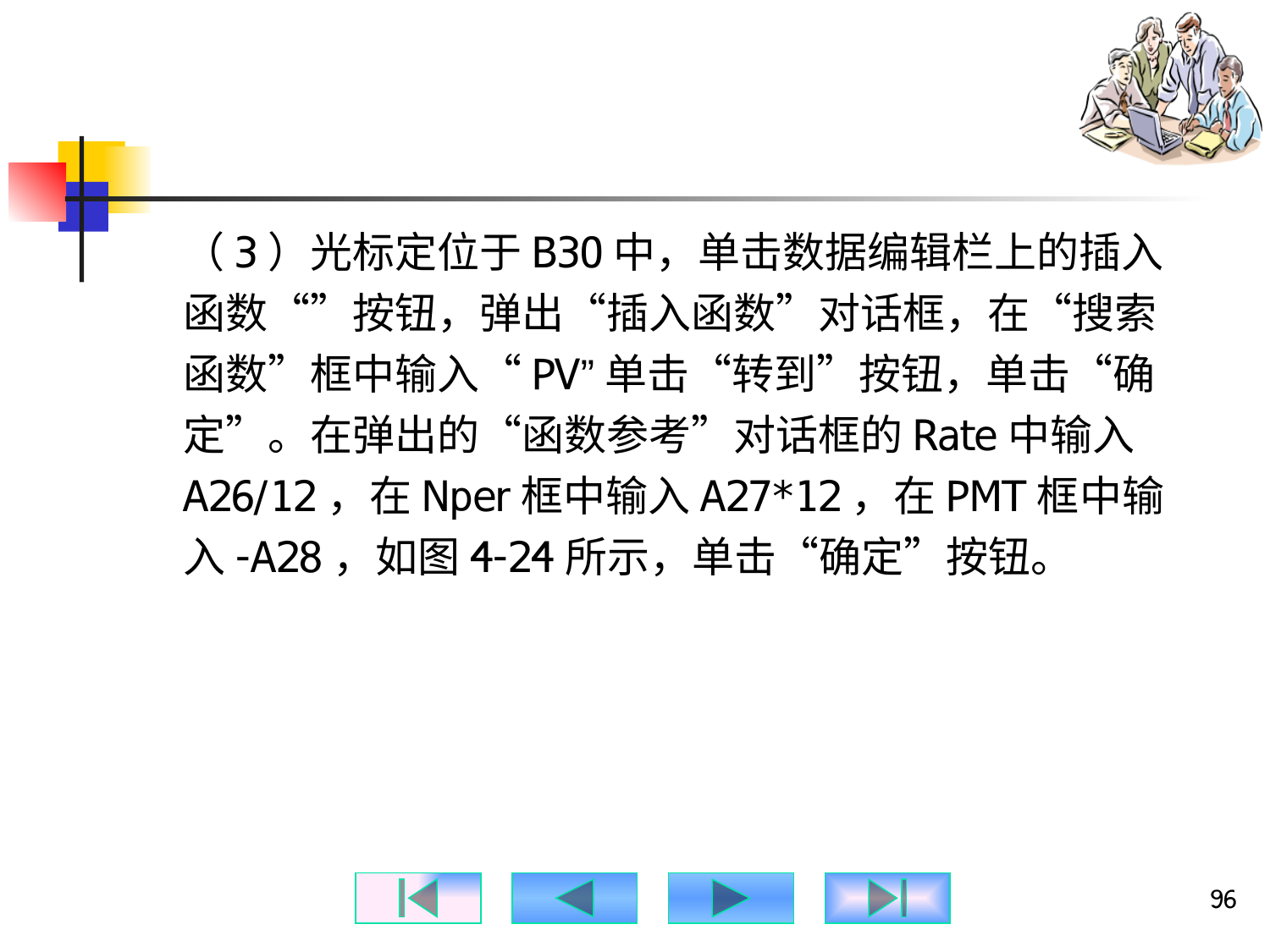

#
（3）光标定位于B30中，单击数据编辑栏上的插入函数“”按钮，弹出“插入函数”对话框，在“搜索函数”框中输入“PV”单击“转到”按钮，单击“确定”。在弹出的“函数参考”对话框的Rate中输入A26/12，在Nper框中输入A27*12，在PMT框中输入-A28，如图4-24所示，单击“确定”按钮。
96